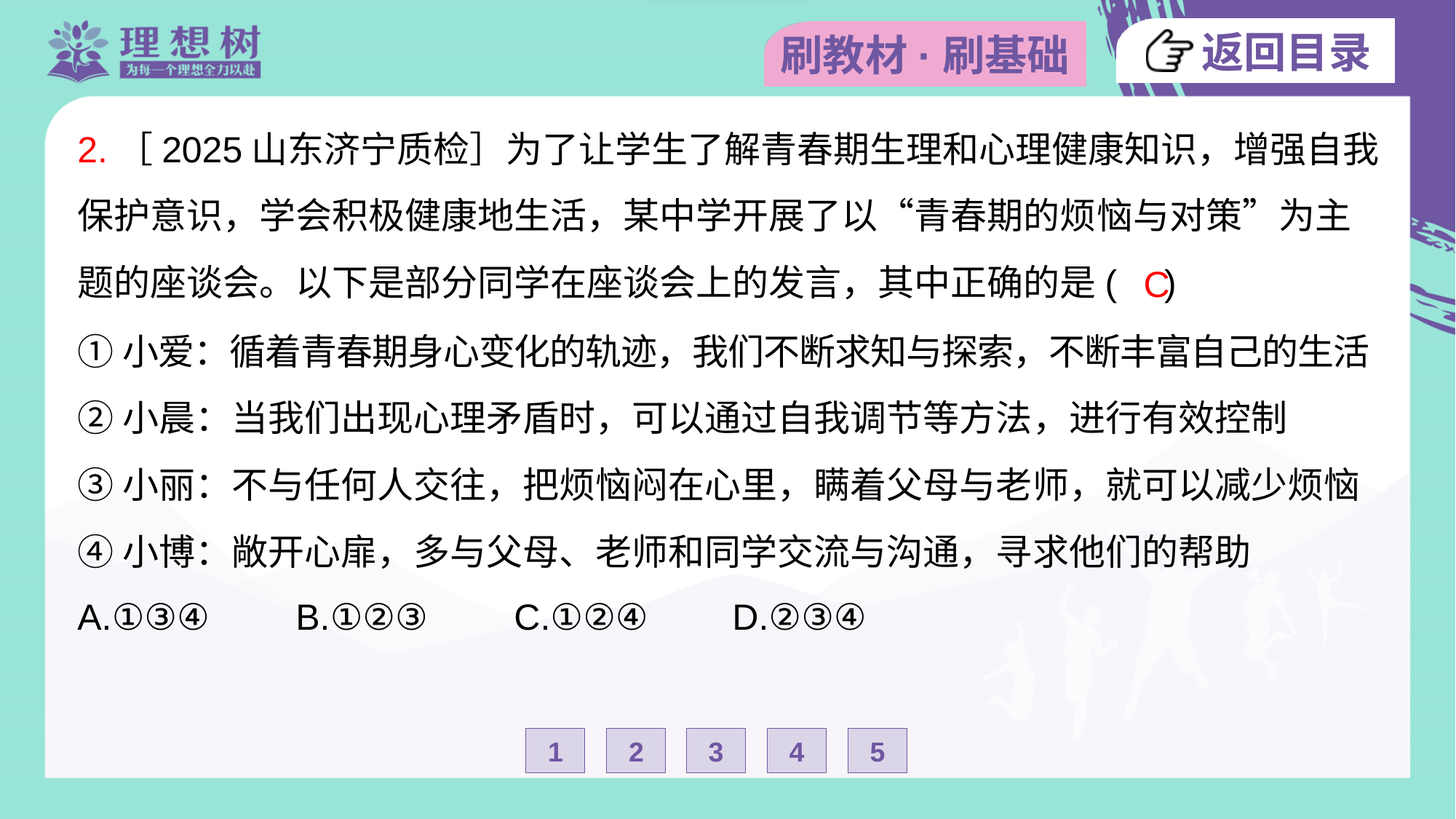

2.［2025山东济宁质检］为了让学生了解青春期生理和心理健康知识，增强自我
保护意识，学会积极健康地生活，某中学开展了以“青春期的烦恼与对策”为主
题的座谈会。以下是部分同学在座谈会上的发言，其中正确的是(     )
C
①小爱：循着青春期身心变化的轨迹，我们不断求知与探索，不断丰富自己的生活
②小晨：当我们出现心理矛盾时，可以通过自我调节等方法，进行有效控制
③小丽：不与任何人交往，把烦恼闷在心里，瞒着父母与老师，就可以减少烦恼
④小博：敞开心扉，多与父母、老师和同学交流与沟通，寻求他们的帮助
A.①③④	B.①②③	C.①②④	D.②③④